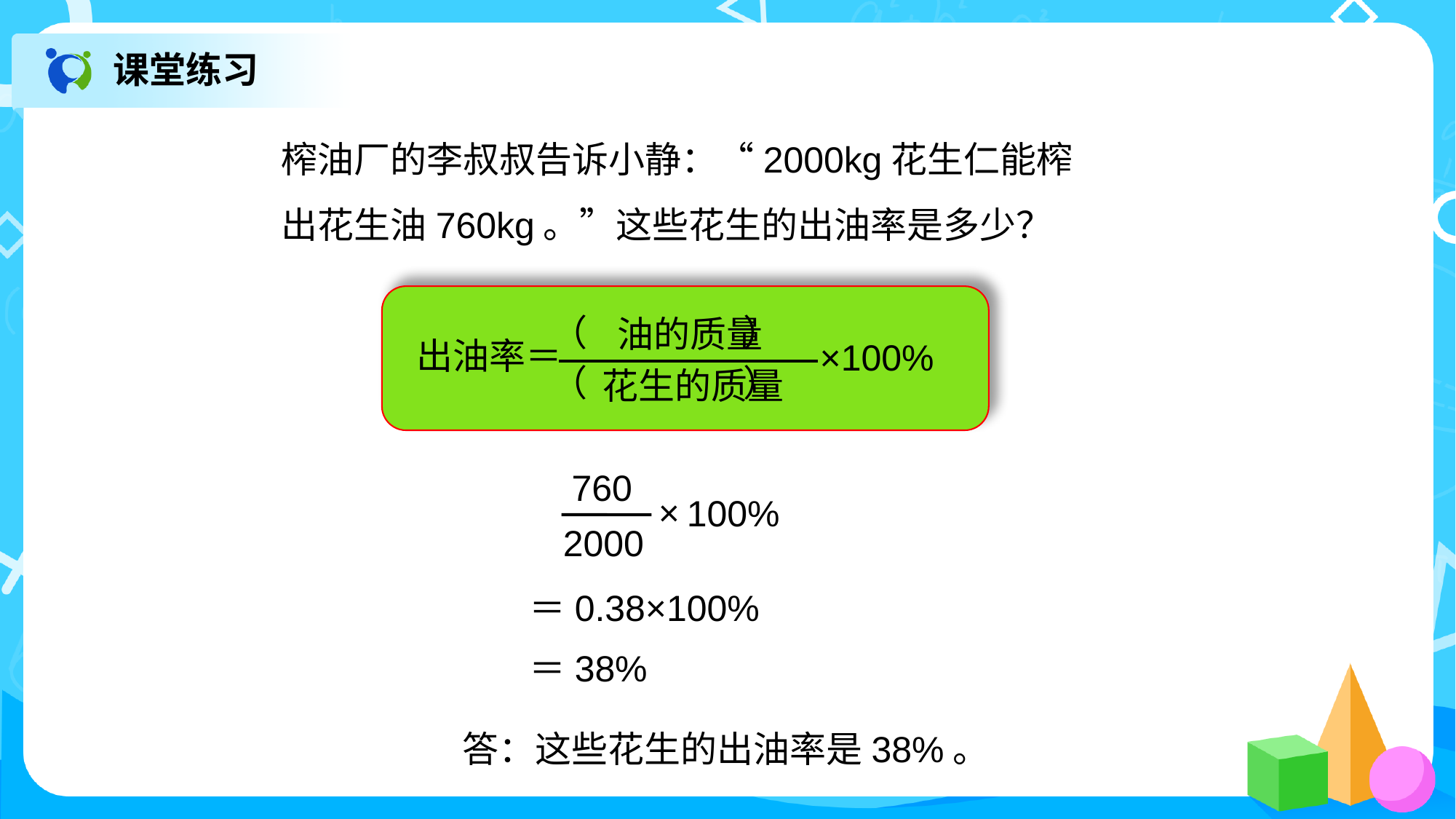

课堂练习
榨油厂的李叔叔告诉小静：“2000kg花生仁能榨
出花生油760kg。”这些花生的出油率是多少？

（                   ）
出油率＝
×100%
（                   ）
油的质量
花生的质量
760

2000
100%
×
＝0.38×100%
＝38%
答：这些花生的出油率是38%。